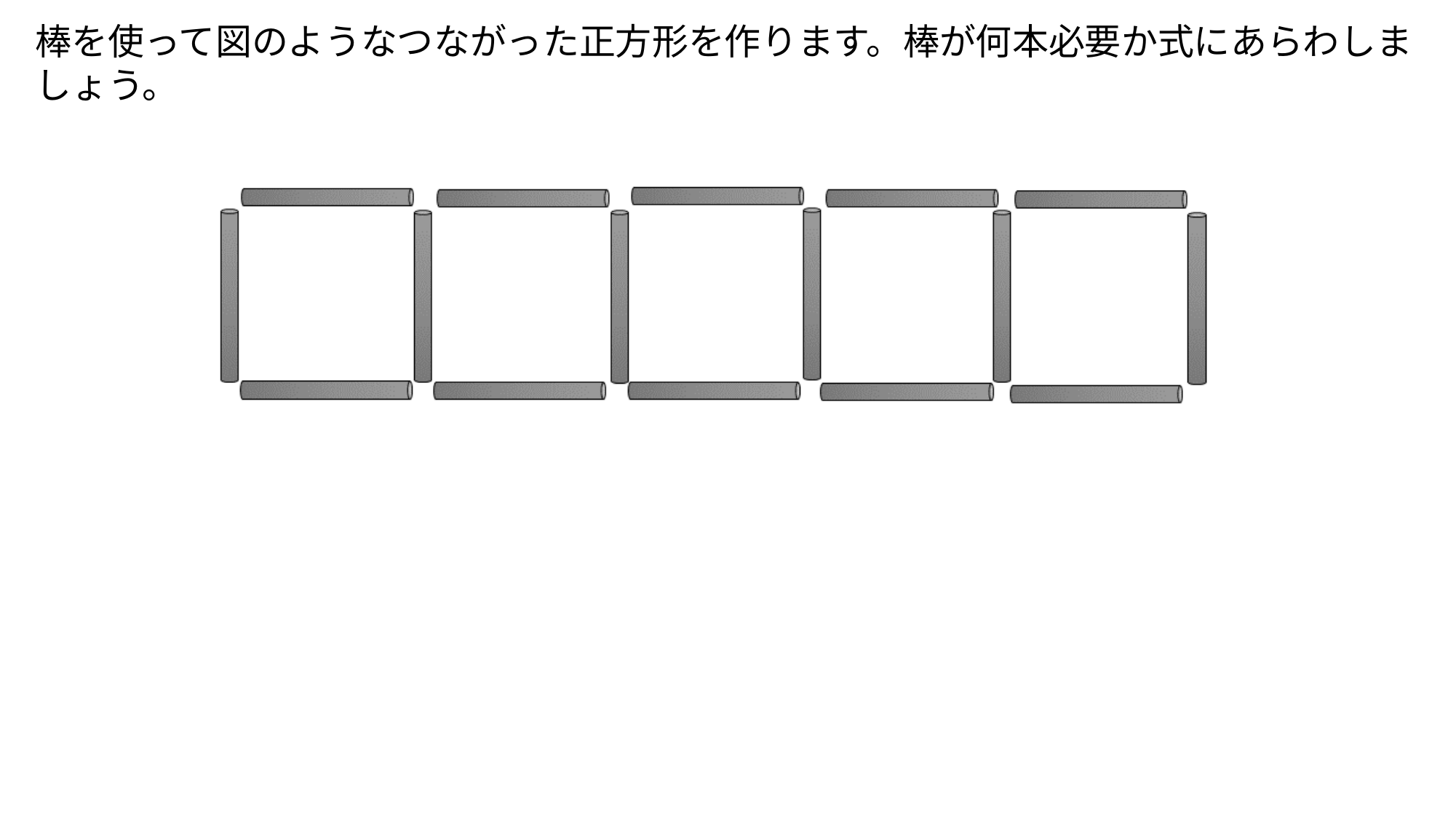

棒を使って図のようなつながった正方形を作ります。棒が何本必要か式にあらわしましょう。